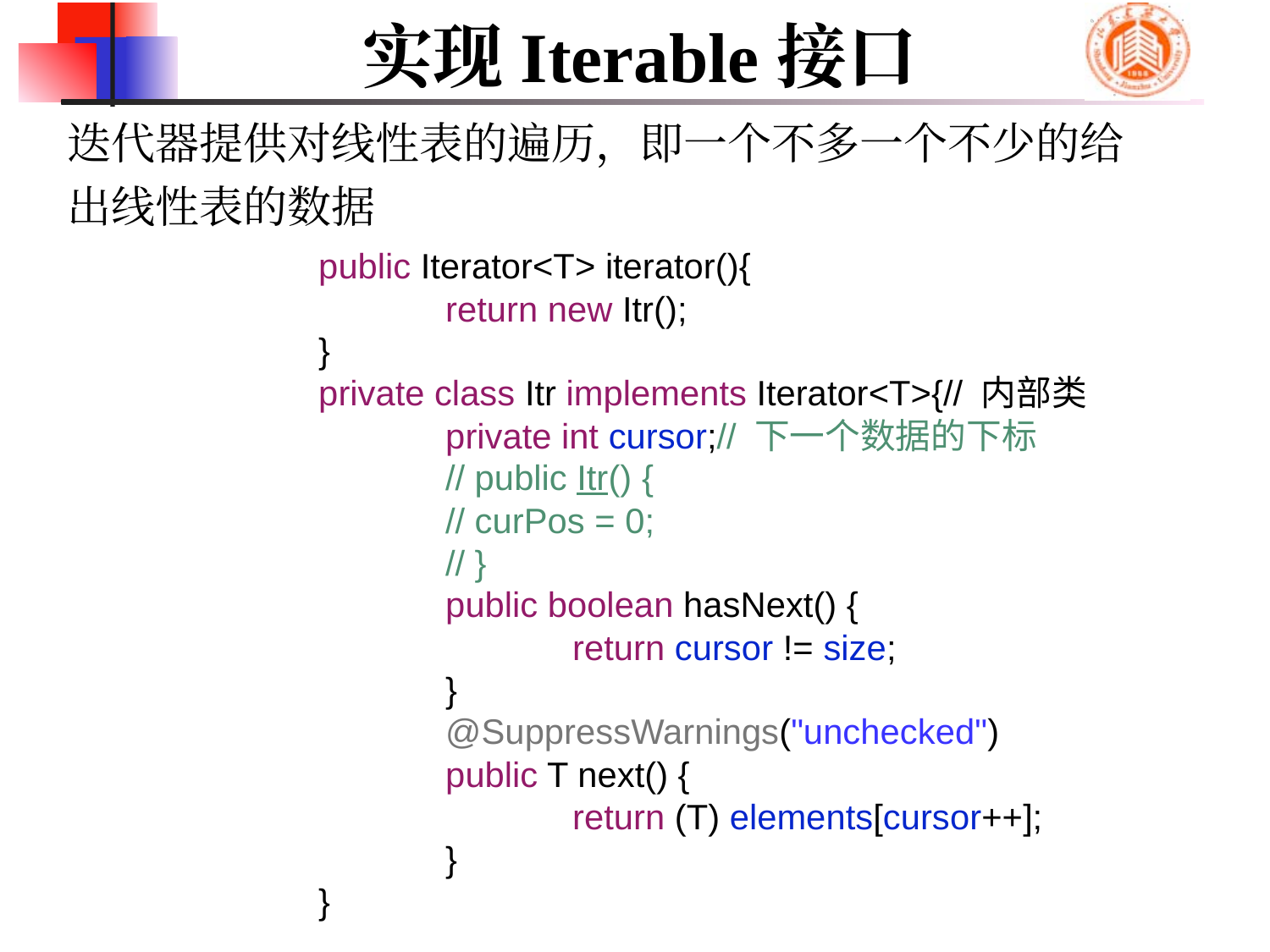

# 实现Iterable接口
迭代器提供对线性表的遍历，即一个不多一个不少的给出线性表的数据
	public Iterator<T> iterator(){
		return new Itr();
	}
	private class Itr implements Iterator<T>{// 内部类
		private int cursor;// 下一个数据的下标
		// public Itr() {
		// curPos = 0;
		// }
		public boolean hasNext() {
			return cursor != size;
		}
		@SuppressWarnings("unchecked")
		public T next() {
			return (T) elements[cursor++];
		}
	}